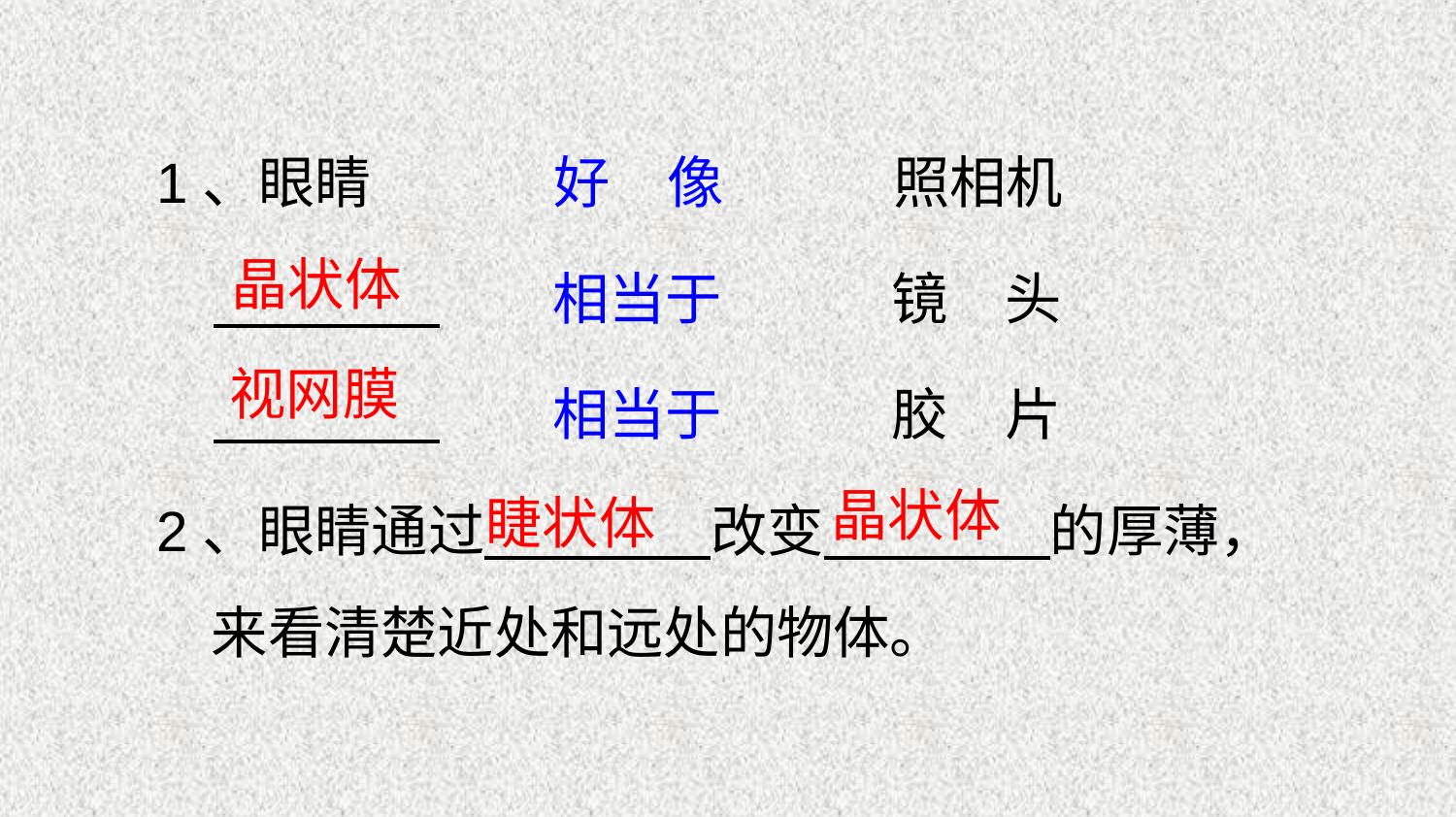

1、眼睛 　　　好　像　　　照相机
　　　　　　　相当于　　　镜　头
　　　　　　　相当于　　　胶　片
2、眼睛通过　　　　改变　　　　的厚薄，来看清楚近处和远处的物体。
晶状体
视网膜
晶状体
睫状体